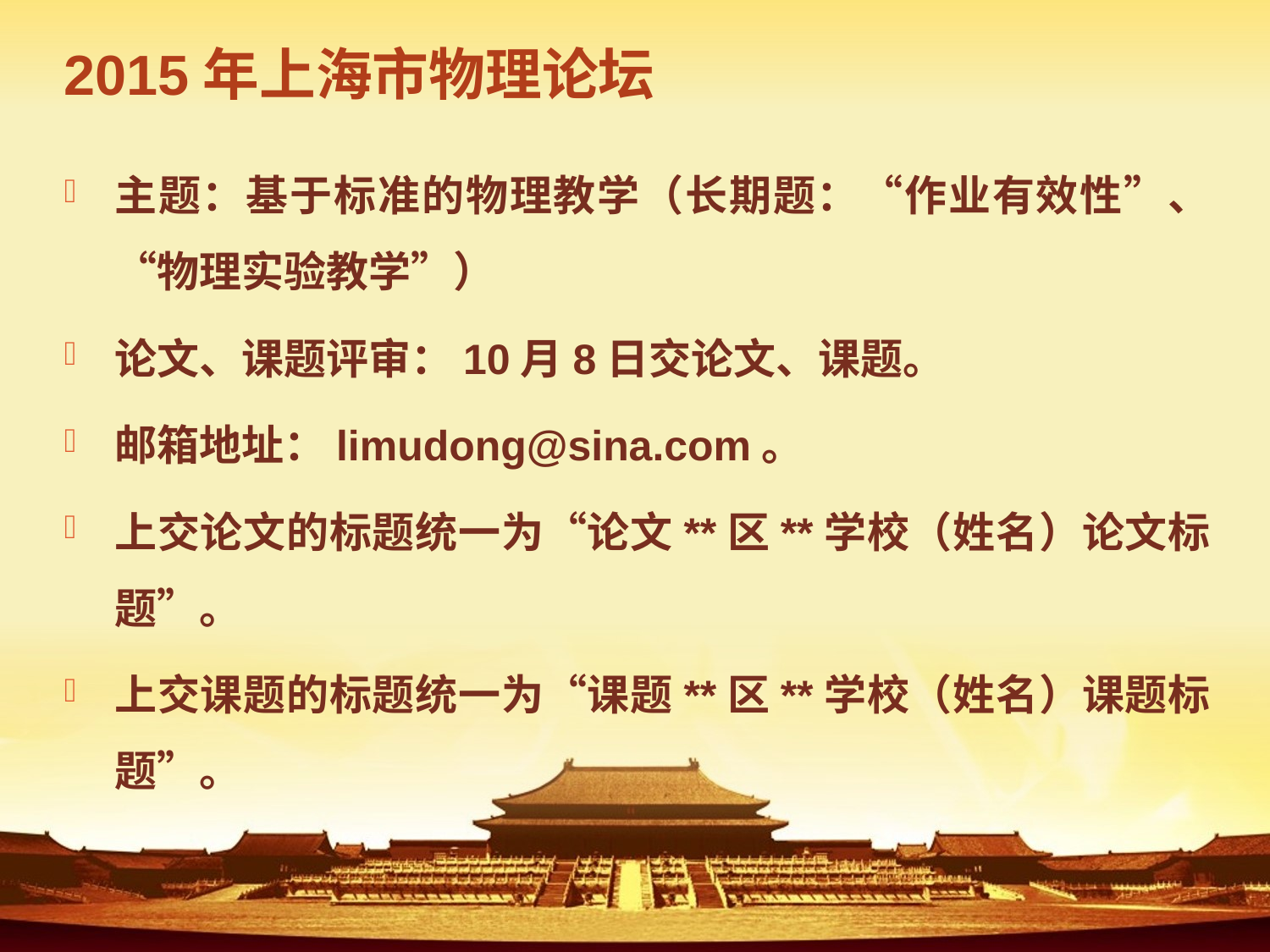

# 2015年上海市物理论坛
主题：基于标准的物理教学（长期题：“作业有效性”、“物理实验教学”）
论文、课题评审：10月8日交论文、课题。
邮箱地址：limudong@sina.com。
上交论文的标题统一为“论文**区**学校（姓名）论文标题”。
上交课题的标题统一为“课题**区**学校（姓名）课题标题”。